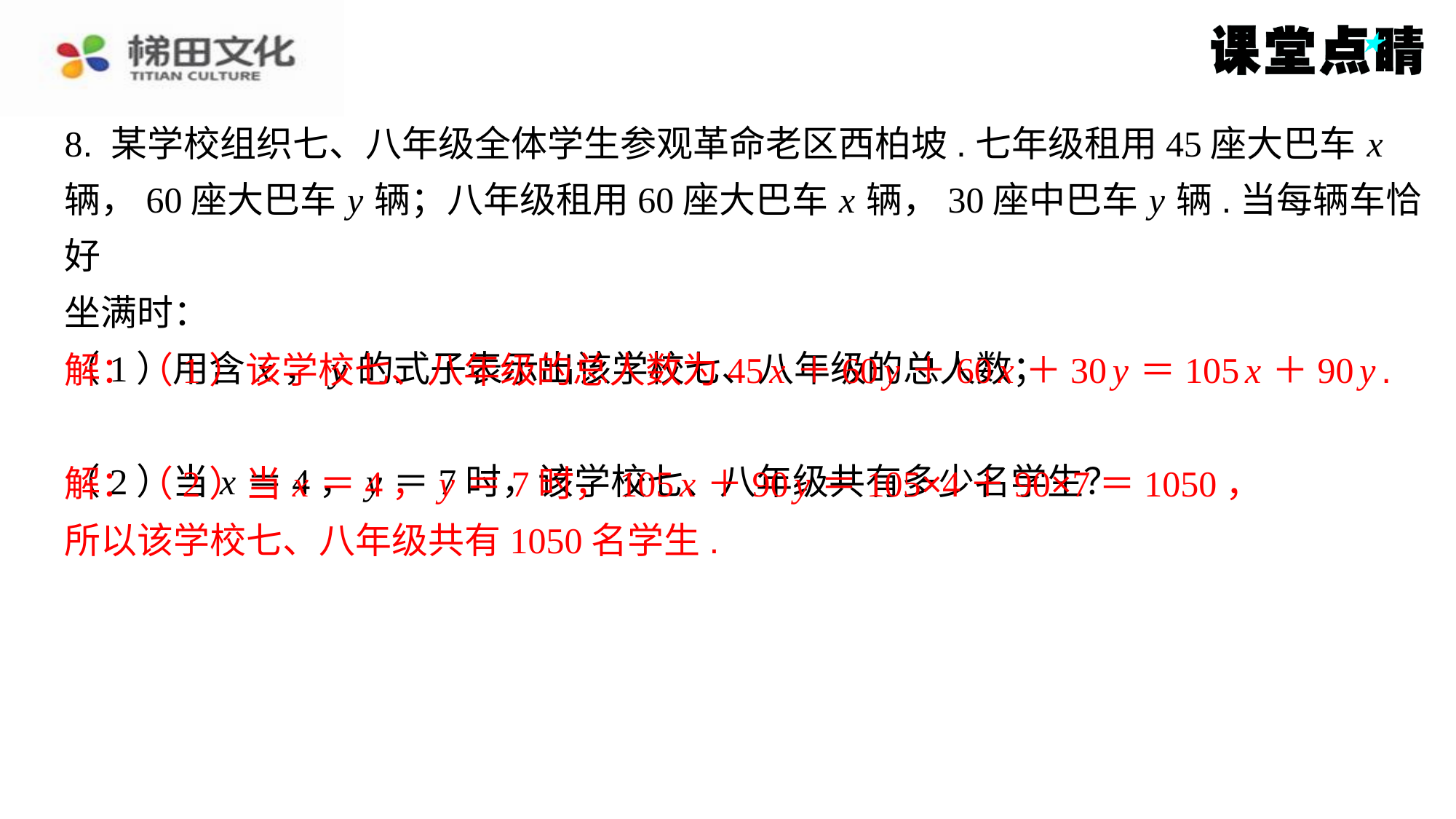

8. 某学校组织七、八年级全体学生参观革命老区西柏坡.七年级租用45座大巴车 x
辆，60座大巴车 y 辆；八年级租用60座大巴车 x 辆，30座中巴车 y 辆.当每辆车恰好
坐满时：
（1）用含 x ， y 的式子表示出该学校七、八年级的总人数；
解：（1）该学校七、八年级的总人数为45 x ＋60 y ＋60 x ＋30 y ＝105 x ＋90 y .
（2）当 x ＝4， y ＝7时，该学校七、八年级共有多少名学生？
解：（2）当 x ＝4， y ＝7时，105 x ＋90 y ＝105×4＋90×7＝1050，
所以该学校七、八年级共有1050名学生.
解：（1）该学校七、八年级的总人数为45 x ＋60 y ＋60 x ＋30 y ＝105 x ＋90 y .
解：（2）当 x ＝4， y ＝7时，105 x ＋90 y ＝105×4＋90×7＝1050，
所以该学校七、八年级共有1050名学生.